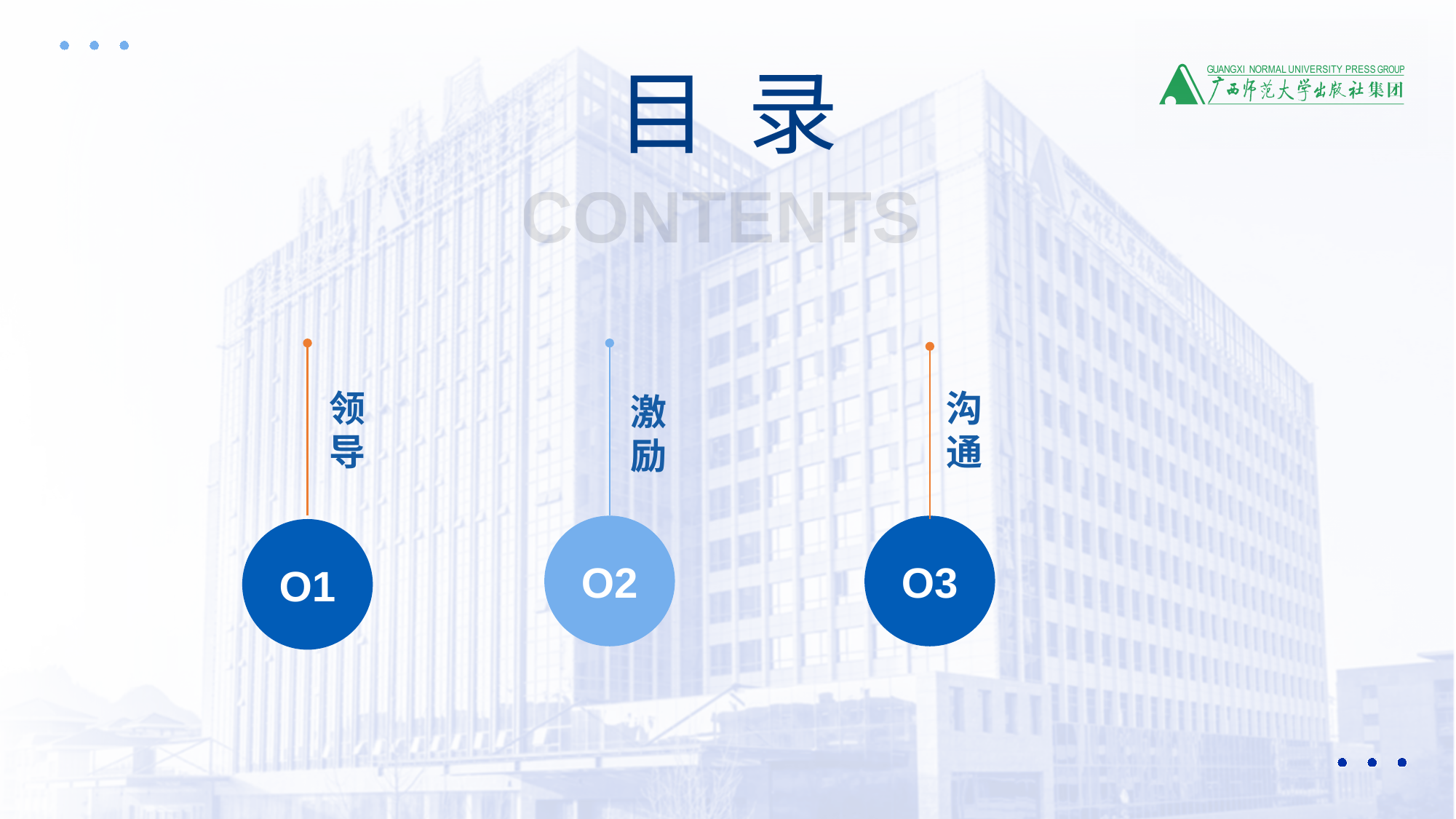

目  录
CONTENTS
领
导
沟
通
激
励
O2
O3
O1